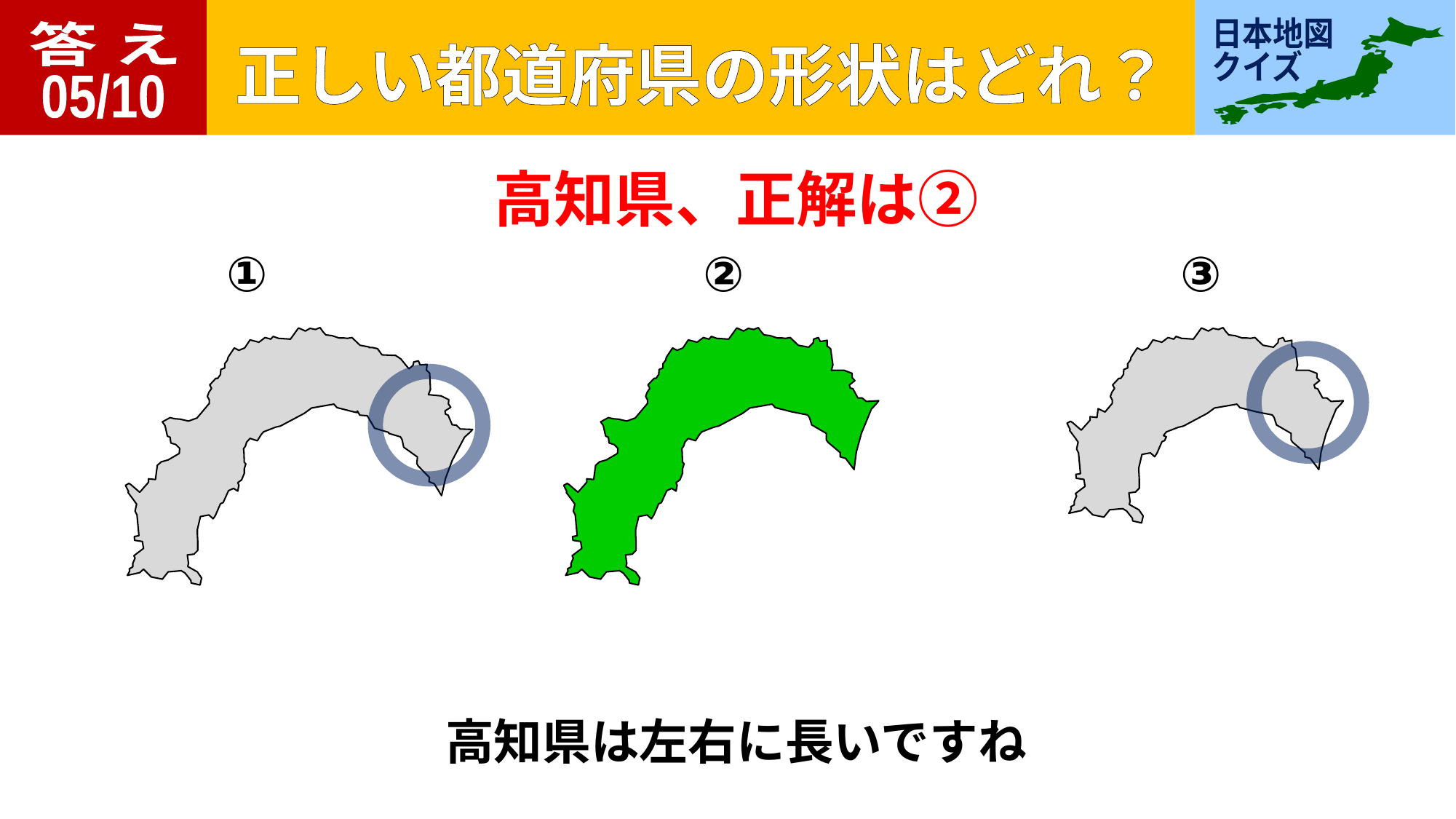

答 え
05/10
高知県、正解は②
①
②
③

高知県は左右に長いですね